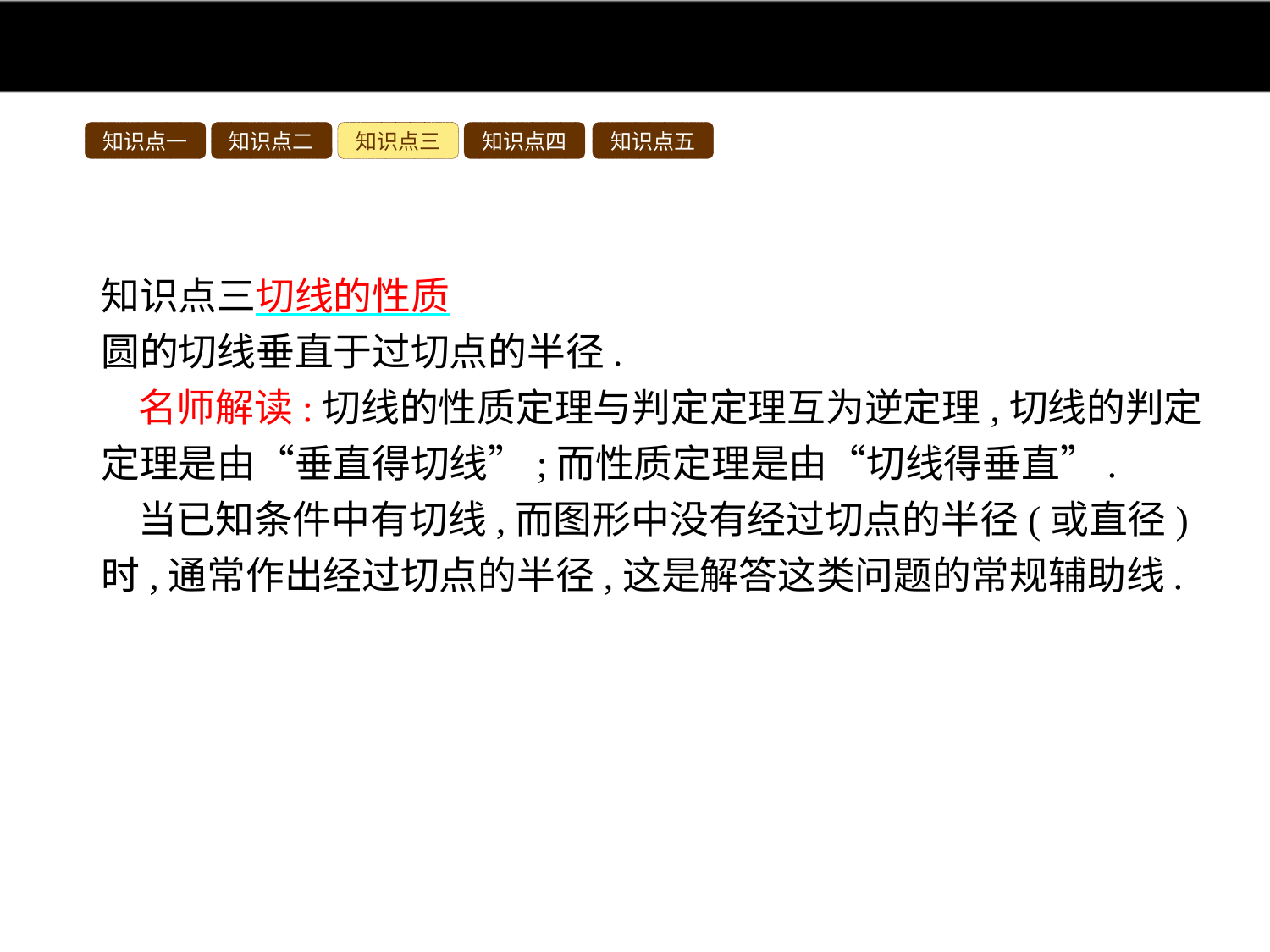

知识点一
知识点二
知识点三
知识点四
知识点五
知识点三切线的性质
圆的切线垂直于过切点的半径.
名师解读:切线的性质定理与判定定理互为逆定理,切线的判定定理是由“垂直得切线”;而性质定理是由“切线得垂直”.
当已知条件中有切线,而图形中没有经过切点的半径(或直径)时,通常作出经过切点的半径,这是解答这类问题的常规辅助线.